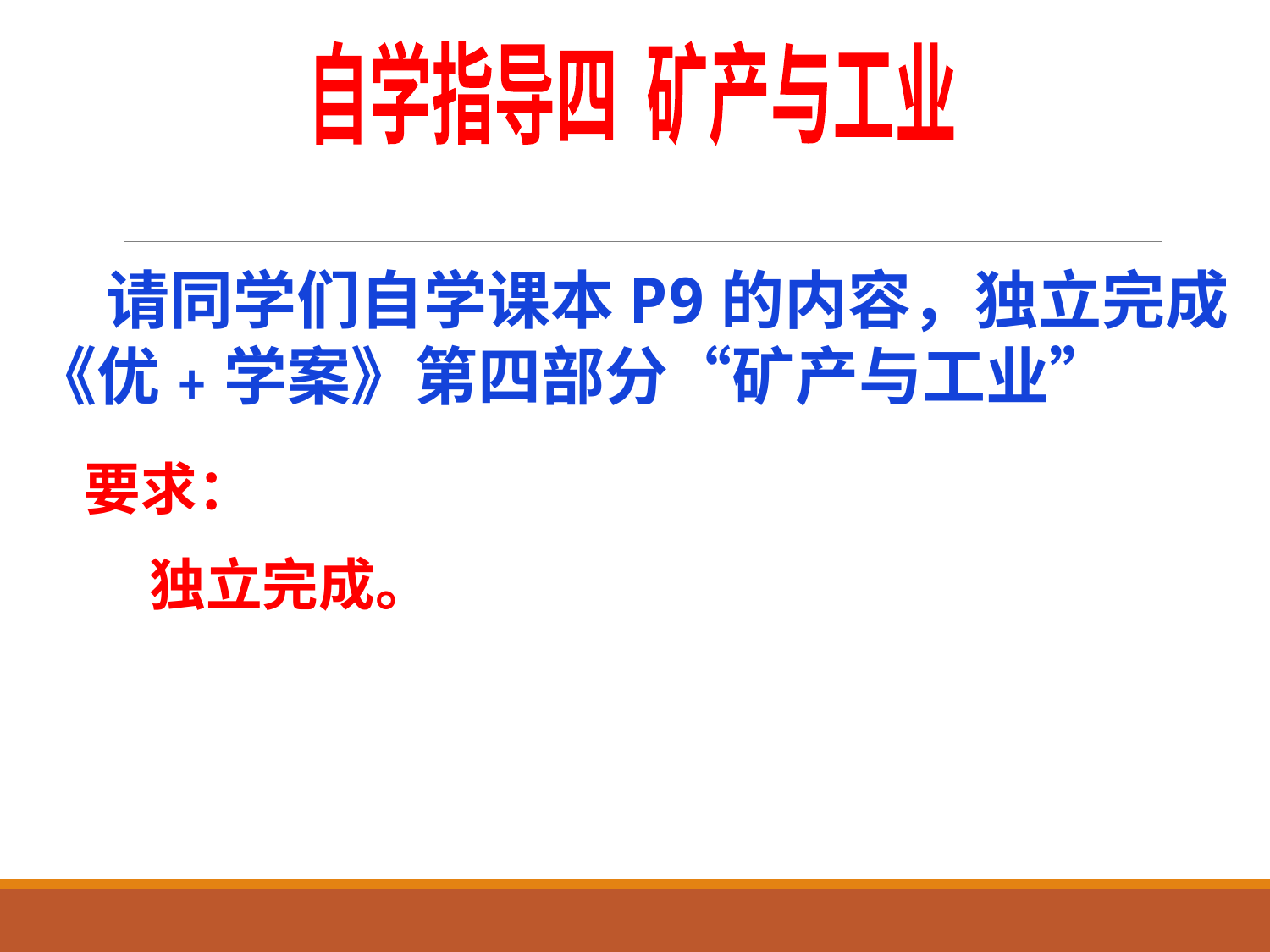

自学指导四  矿产与工业
    请同学们自学课本P9的内容，独立完成《优﹢学案》第四部分“矿产与工业”
要求：
    独立完成。